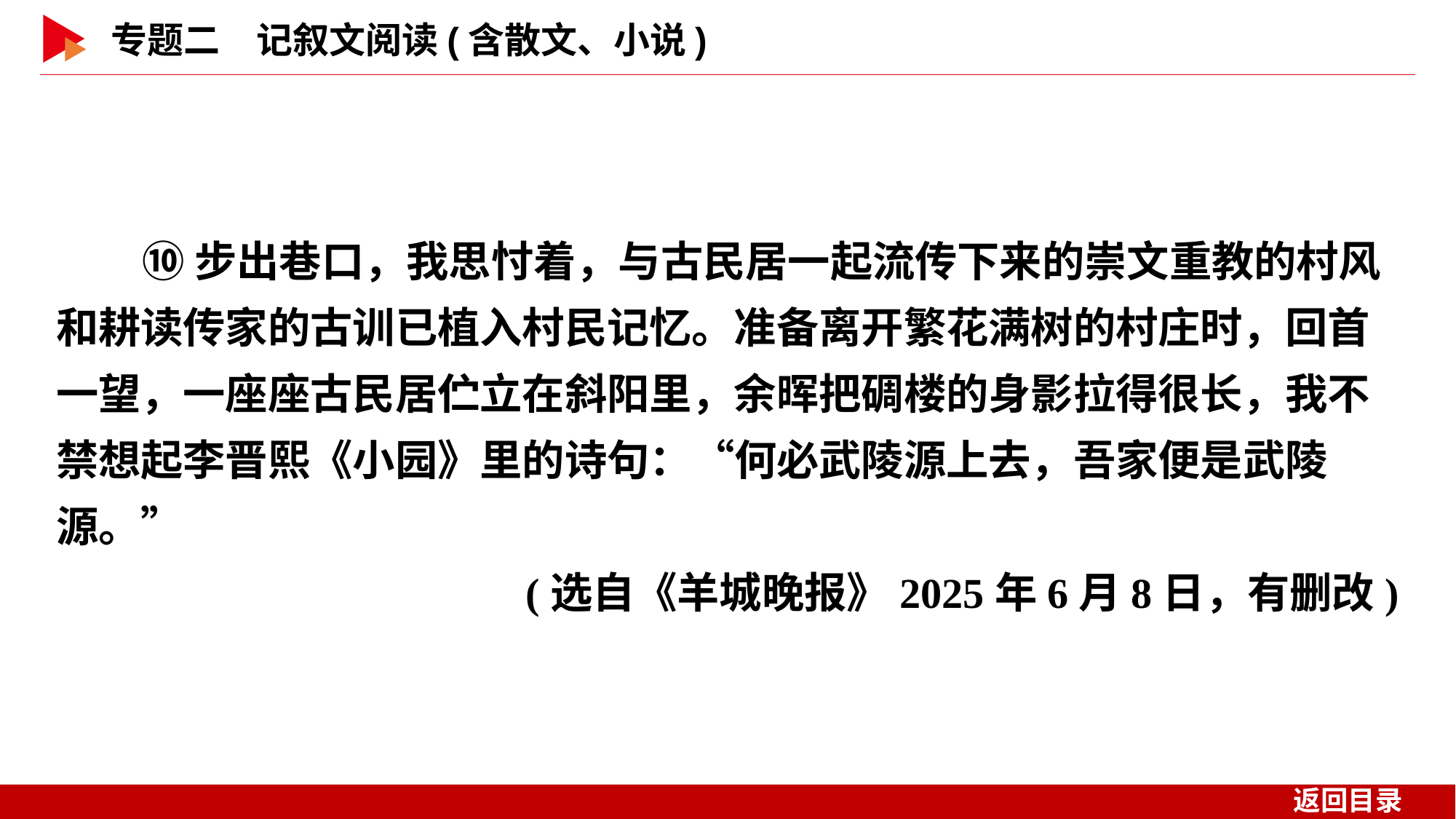

⑩步出巷口，我思忖着，与古民居一起流传下来的崇文重教的村风和耕读传家的古训已植入村民记忆。准备离开繁花满树的村庄时，回首一望，一座座古民居伫立在斜阳里，余晖把碉楼的身影拉得很长，我不禁想起李晋熙《小园》里的诗句：“何必武陵源上去，吾家便是武陵源。”
(选自《羊城晚报》2025年6月8日，有删改)